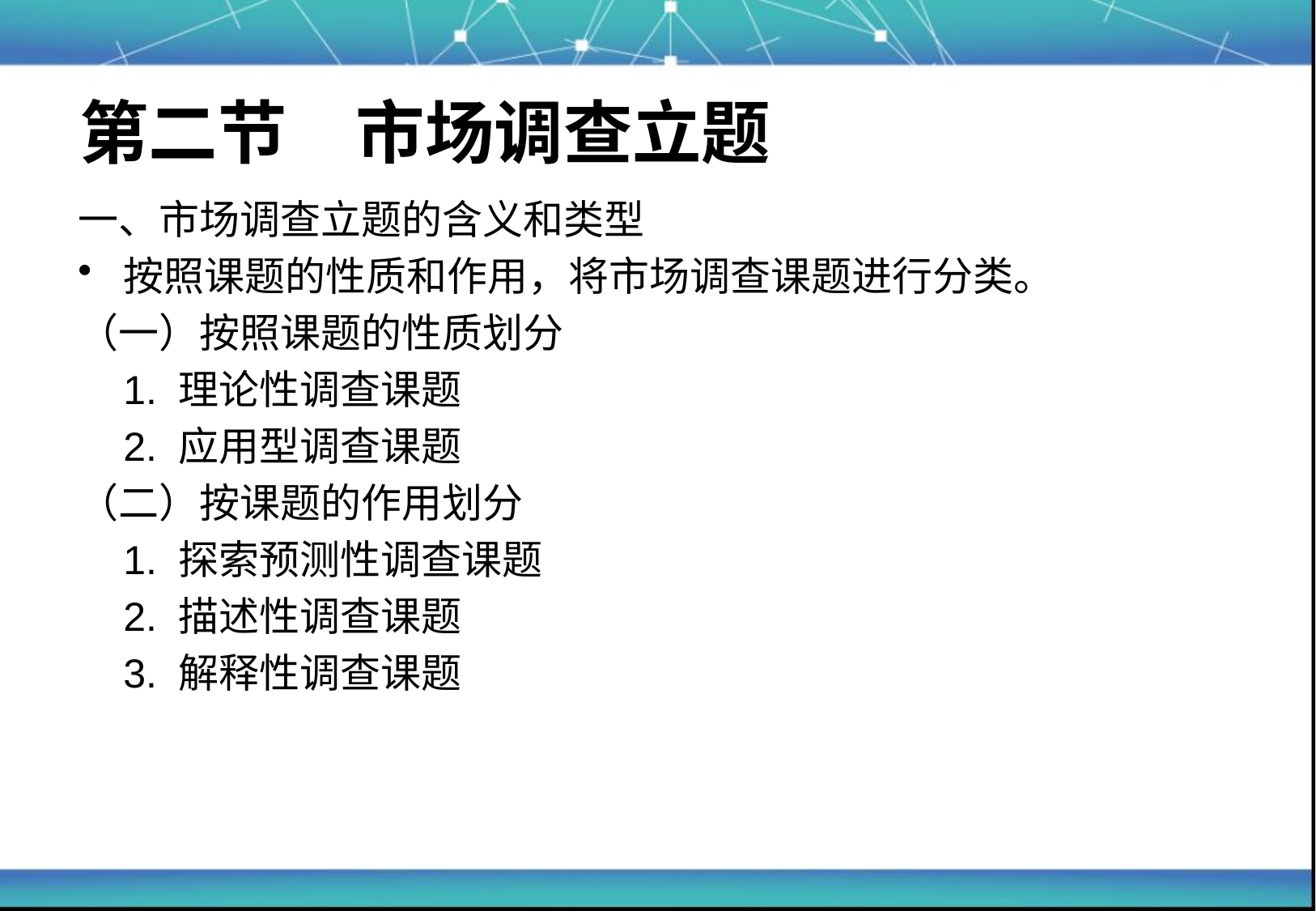

# 第二节　市场调查立题
一、市场调查立题的含义和类型
按照课题的性质和作用，将市场调查课题进行分类。
（一）按照课题的性质划分
	1. 理论性调查课题
	2. 应用型调查课题
（二）按课题的作用划分
	1. 探索预测性调查课题
	2. 描述性调查课题
	3. 解释性调查课题